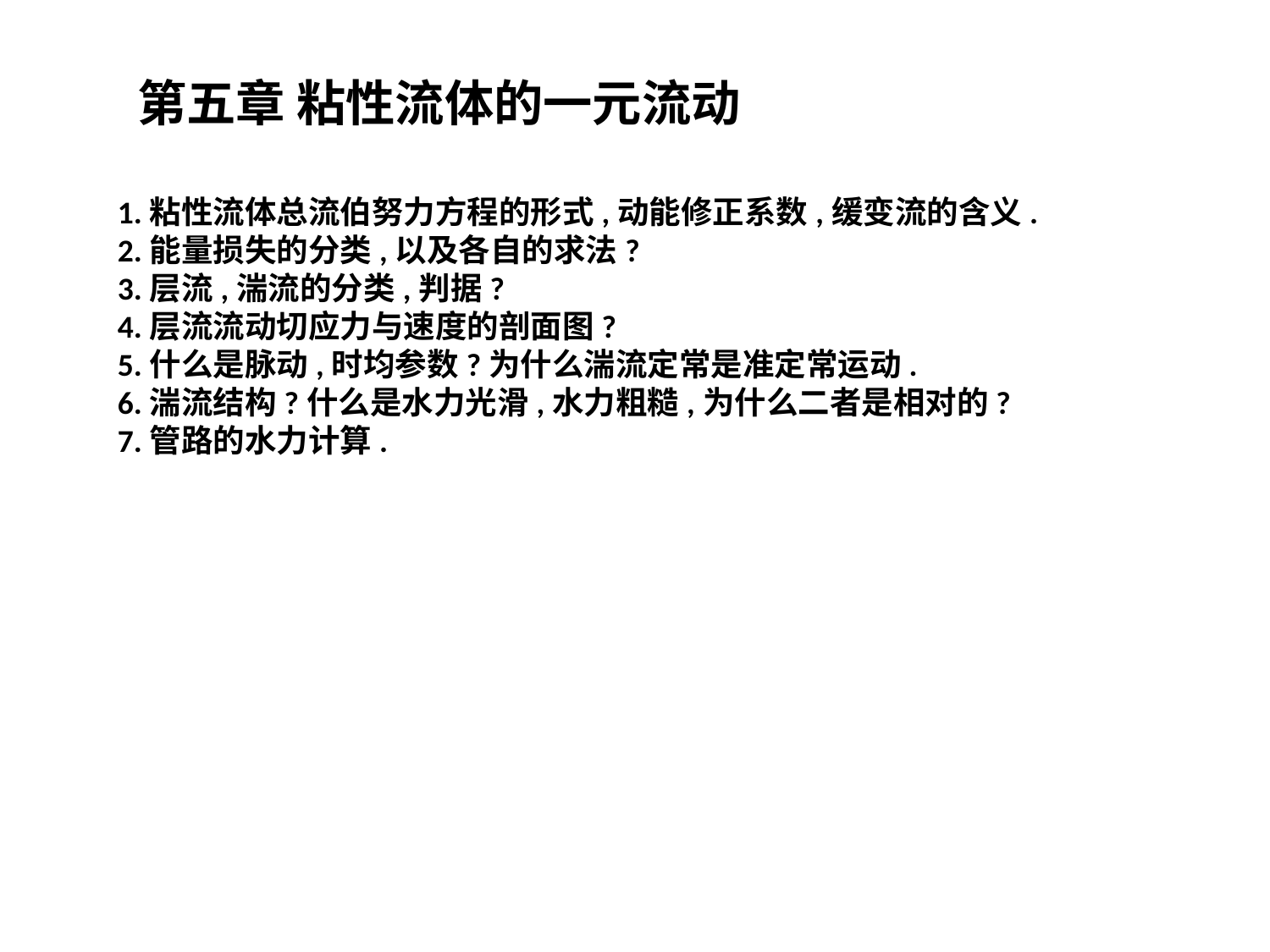

第五章 粘性流体的一元流动
1.粘性流体总流伯努力方程的形式,动能修正系数,缓变流的含义.
2.能量损失的分类,以及各自的求法?
3.层流,湍流的分类,判据?
4.层流流动切应力与速度的剖面图?
5.什么是脉动,时均参数?为什么湍流定常是准定常运动.
6.湍流结构?什么是水力光滑,水力粗糙,为什么二者是相对的?
7.管路的水力计算.